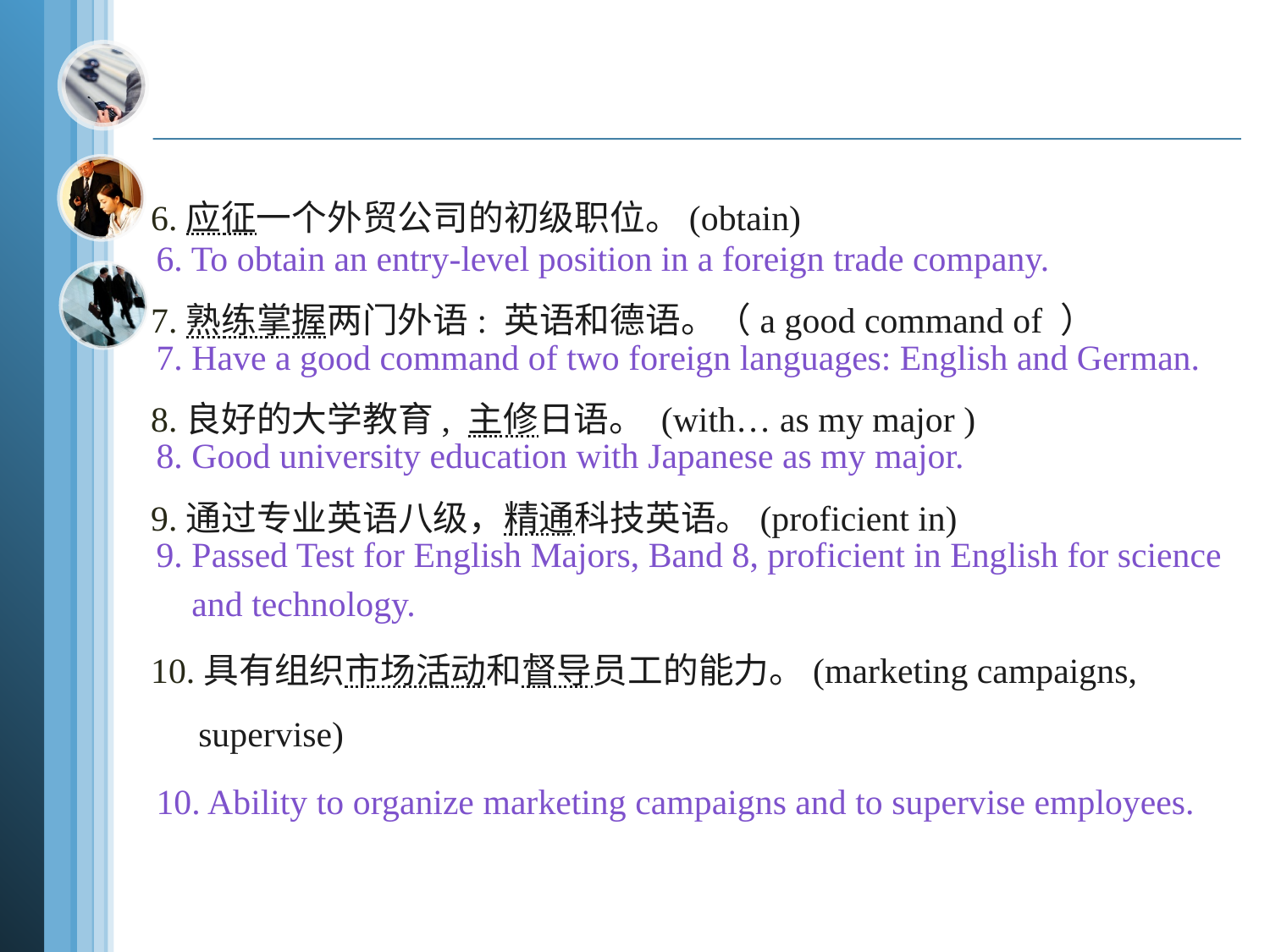

#
6.应征一个外贸公司的初级职位。(obtain)

7.熟练掌握两门外语: 英语和德语。（a good command of ）

8.良好的大学教育, 主修日语。 (with… as my major )

9.通过专业英语八级，精通科技英语。(proficient in)

10.具有组织市场活动和督导员工的能力。(marketing campaigns, supervise)

6. To obtain an entry-level position in a foreign trade company.

7. Have a good command of two foreign languages: English and German.

8. Good university education with Japanese as my major.

9. Passed Test for English Majors, Band 8, proficient in English for science
    and technology.

10. Ability to organize marketing campaigns and to supervise employees.